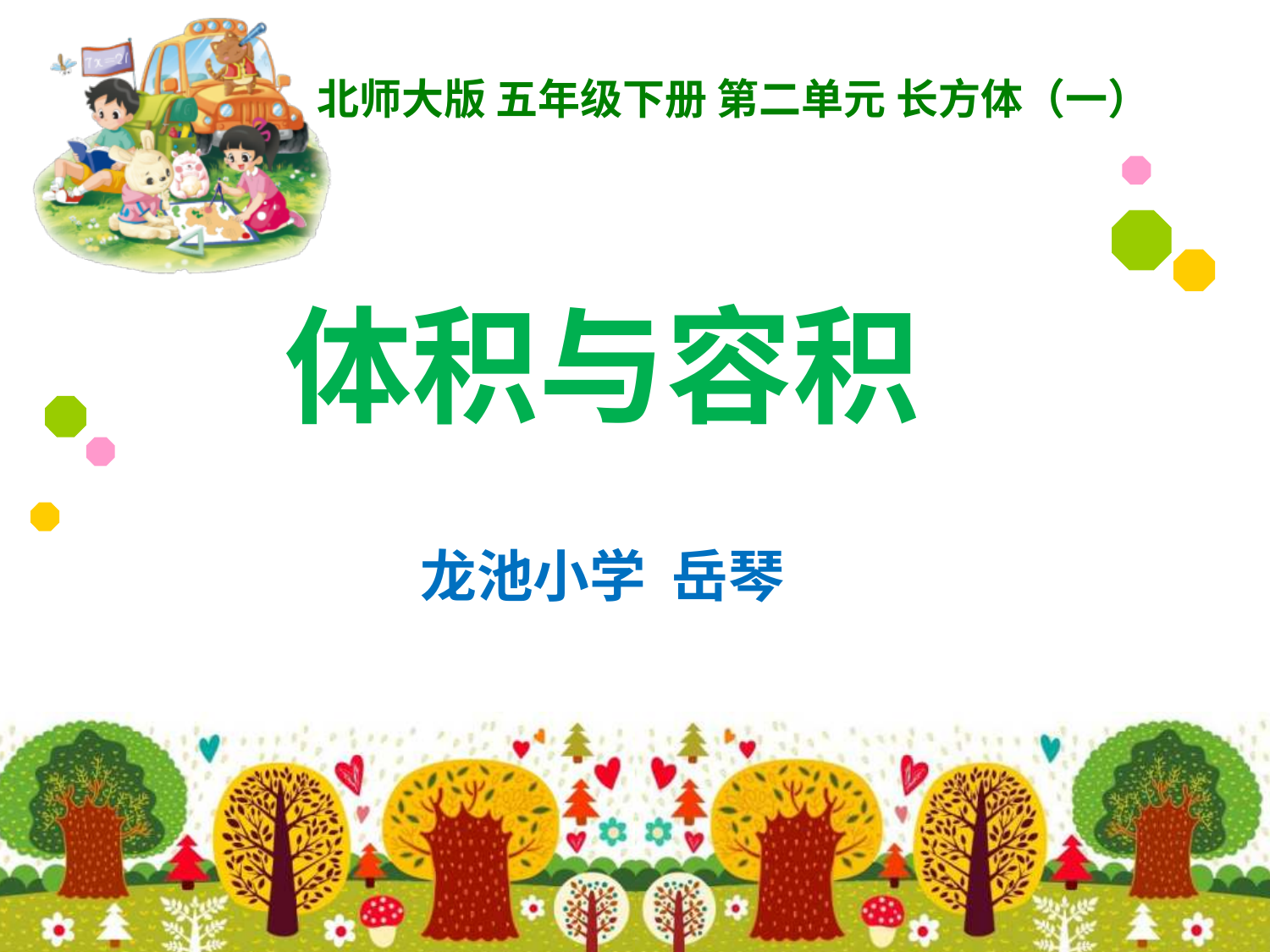

北师大版 五年级下册 第二单元 长方体（一）
体积与容积
    龙池小学  岳琴
绿色圃中小学教育网http://www.Lspjy.com
绿色圃中学资源网http://cz.Lspjy.com
绿色圃中小学教育网http://www.Lspjy.com
绿色圃中学资源网http://cz.Lspjy.com